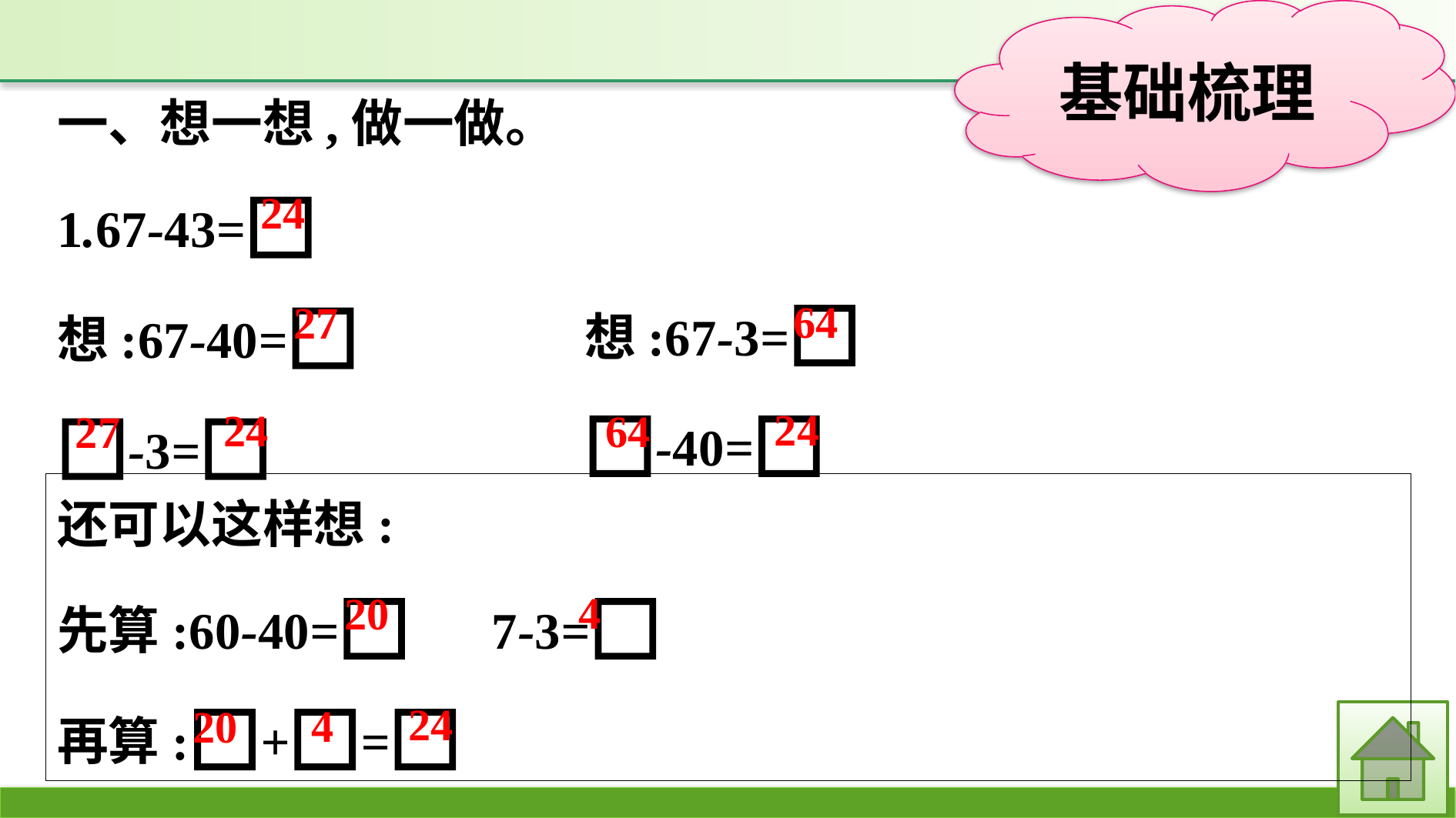

一、想一想,做一做。
1.67-43=□
想:67-40=□
□-3=□
24
想:67-3=□
□-40=□
64
27
24
24
64
27
还可以这样想:
先算:60-40=□　7-3=□
再算:□+□=□
4
20
24
4
20